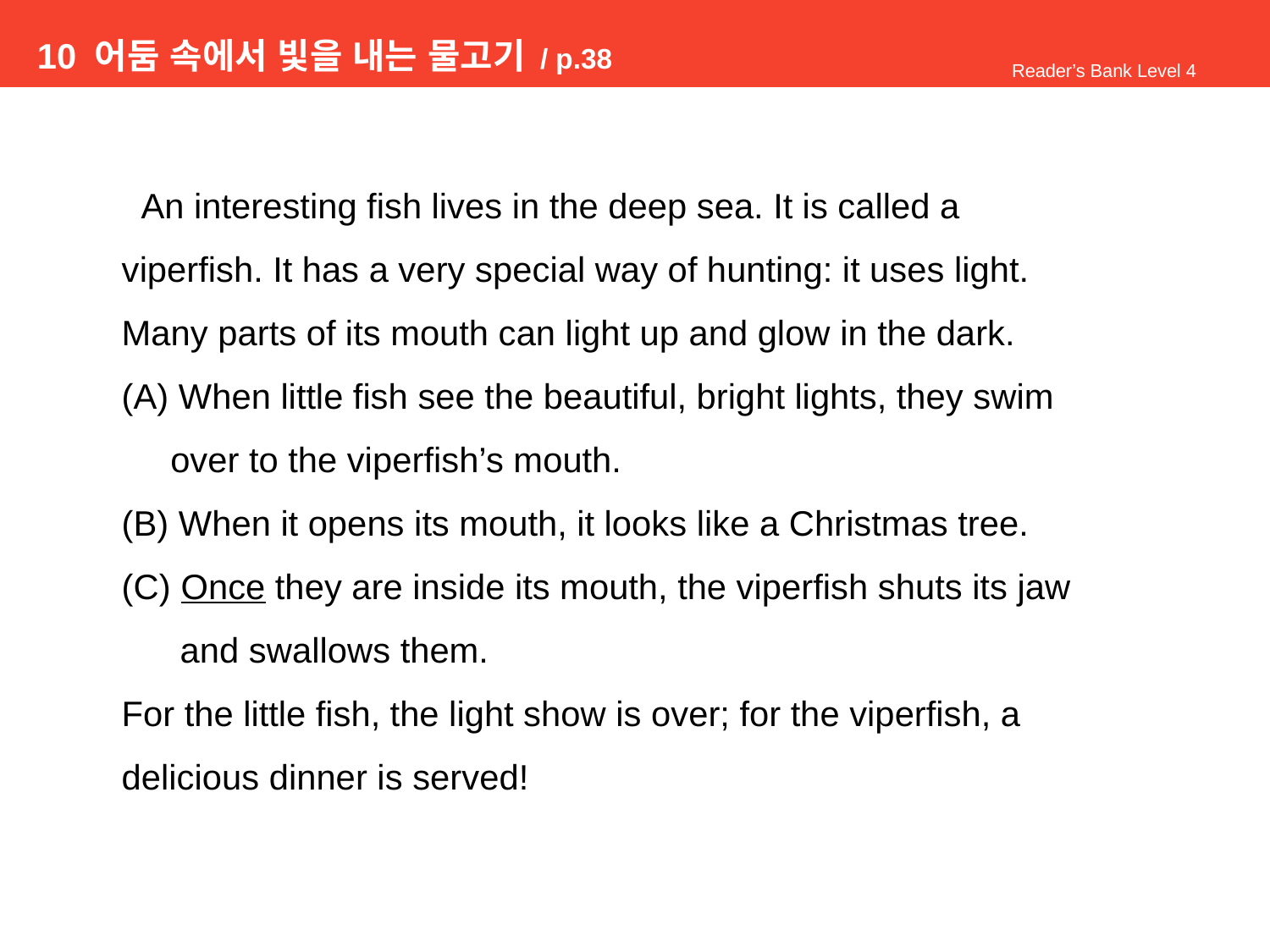

# 10 어둠 속에서 빛을 내는 물고기 / p.38
Reader’s Bank Level 4

  An interesting fish lives in the deep sea. It is called a
viperfish. It has a very special way of hunting: it uses light.
Many parts of its mouth can light up and glow in the dark.
(A) When little fish see the beautiful, bright lights, they swim
     over to the viperfish’s mouth.
(B) When it opens its mouth, it looks like a Christmas tree.
(C) Once they are inside its mouth, the viperfish shuts its jaw
      and swallows them.
For the little fish, the light show is over; for the viperfish, a
delicious dinner is served!